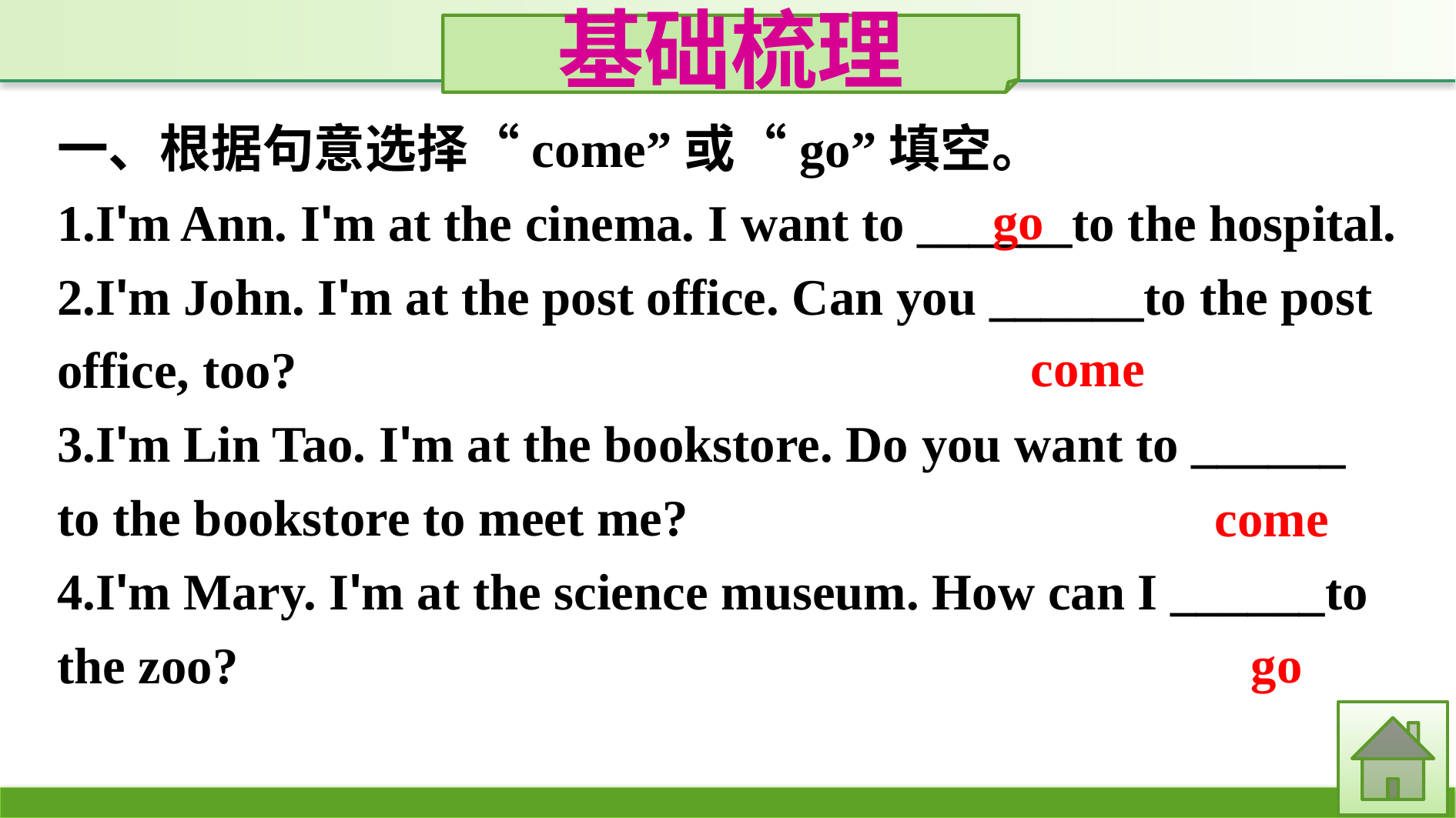

基础梳理
一、根据句意选择“come”或“go”填空。
1.I'm Ann. I'm at the cinema. I want to ______to the hospital.
2.I'm John. I'm at the post office. Can you ______to the post office, too?
3.I'm Lin Tao. I'm at the bookstore. Do you want to ______ to the bookstore to meet me?
4.I'm Mary. I'm at the science museum. How can I ______to the zoo?
go
come
come
go